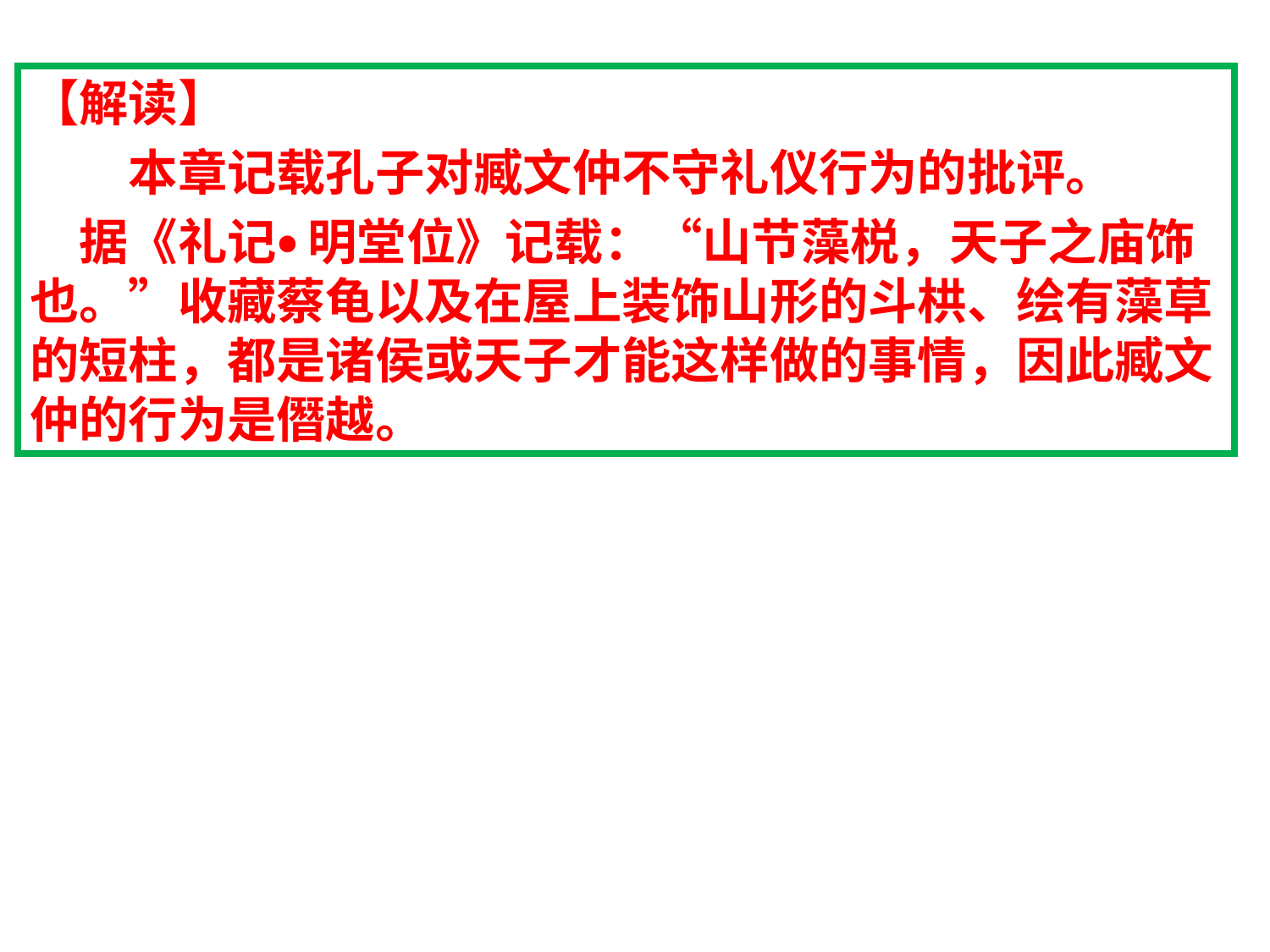

【解读】
　　本章记载孔子对臧文仲不守礼仪行为的批评。
　据《礼记•明堂位》记载：“山节藻棁，天子之庙饰也。”收藏蔡龟以及在屋上装饰山形的斗栱、绘有藻草的短柱，都是诸侯或天子才能这样做的事情，因此臧文仲的行为是僭越。